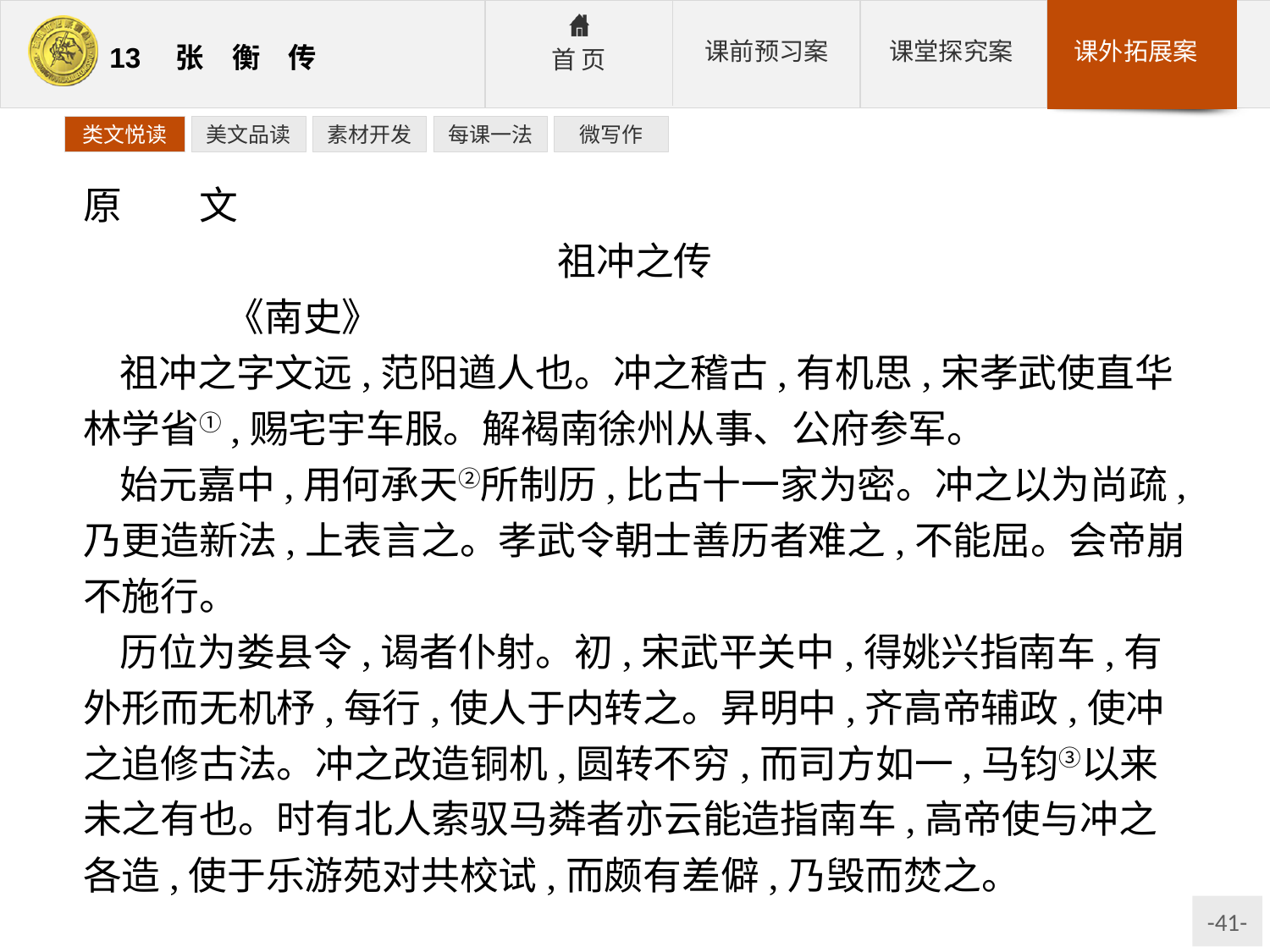

类文悦读
美文品读
素材开发
每课一法
微写作
原　　文
祖冲之传
	《南史》
祖冲之字文远,范阳遒人也。冲之稽古,有机思,宋孝武使直华林学省①,赐宅宇车服。解褐南徐州从事、公府参军。
始元嘉中,用何承天②所制历,比古十一家为密。冲之以为尚疏,乃更造新法,上表言之。孝武令朝士善历者难之,不能屈。会帝崩不施行。
历位为娄县令,谒者仆射。初,宋武平关中,得姚兴指南车,有外形而无机杼,每行,使人于内转之。昇明中,齐高帝辅政,使冲之追修古法。冲之改造铜机,圆转不穷,而司方如一,马钧③以来未之有也。时有北人索驭马粦者亦云能造指南车,高帝使与冲之各造,使于乐游苑对共校试,而颇有差僻,乃毁而焚之。